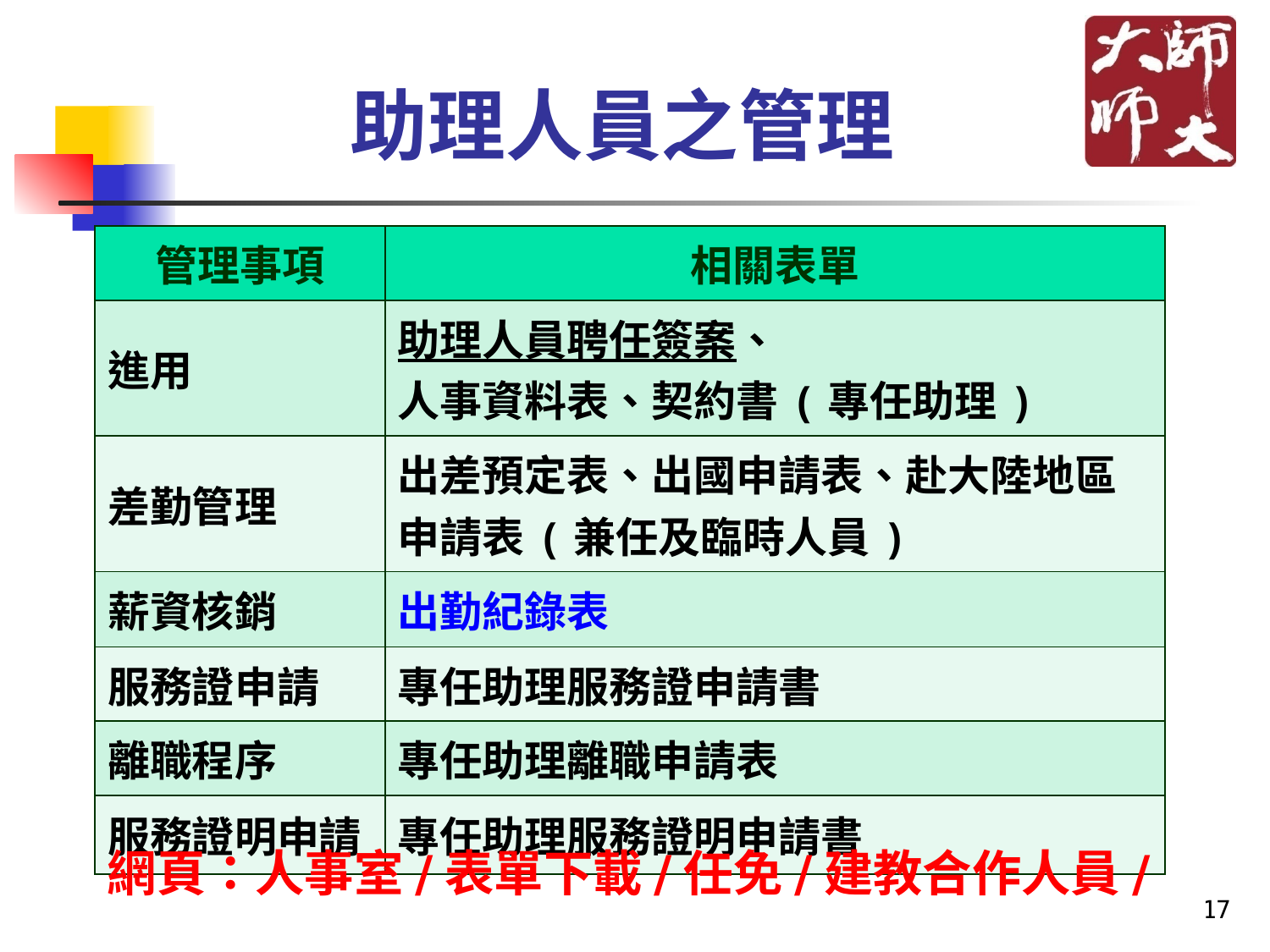

# 助理人員之管理
| 管理事項 | 相關表單 |
| --- | --- |
| 進用 | 助理人員聘任簽案、 人事資料表、契約書(專任助理) |
| 差勤管理 | 出差預定表、出國申請表、赴大陸地區申請表(兼任及臨時人員) |
| 薪資核銷 | 出勤紀錄表 |
| 服務證申請 | 專任助理服務證申請書 |
| 離職程序 | 專任助理離職申請表 |
| 服務證明申請 | 專任助理服務證明申請書 |
網頁：人事室/表單下載/任免/建教合作人員/
17